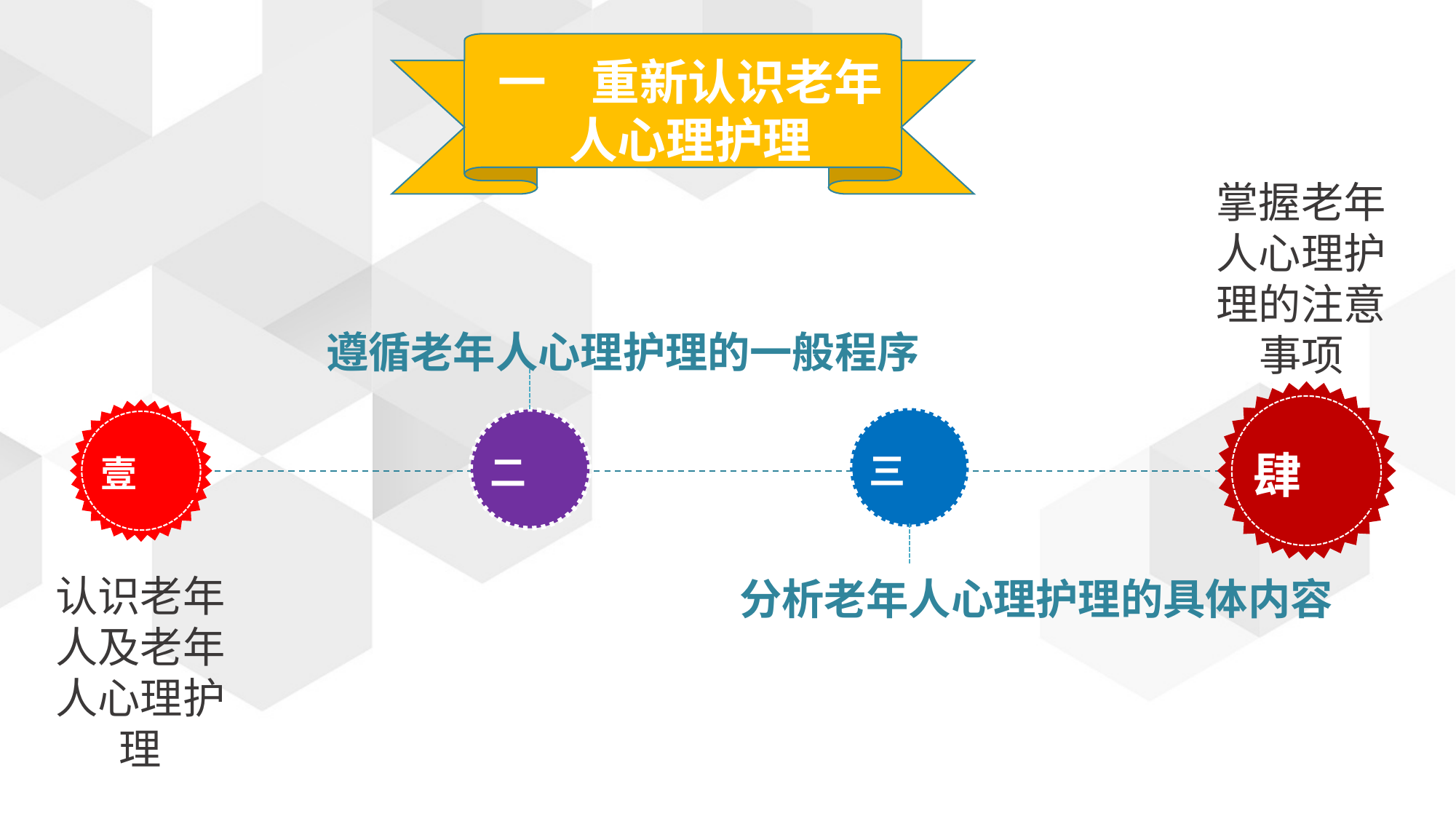

一    重新认识老年人心理护理
掌握老年人心理护理的注意事项
遵循老年人心理护理的一般程序

肆

壹

三

二
认识老年人及老年人心理护理
分析老年人心理护理的具体内容